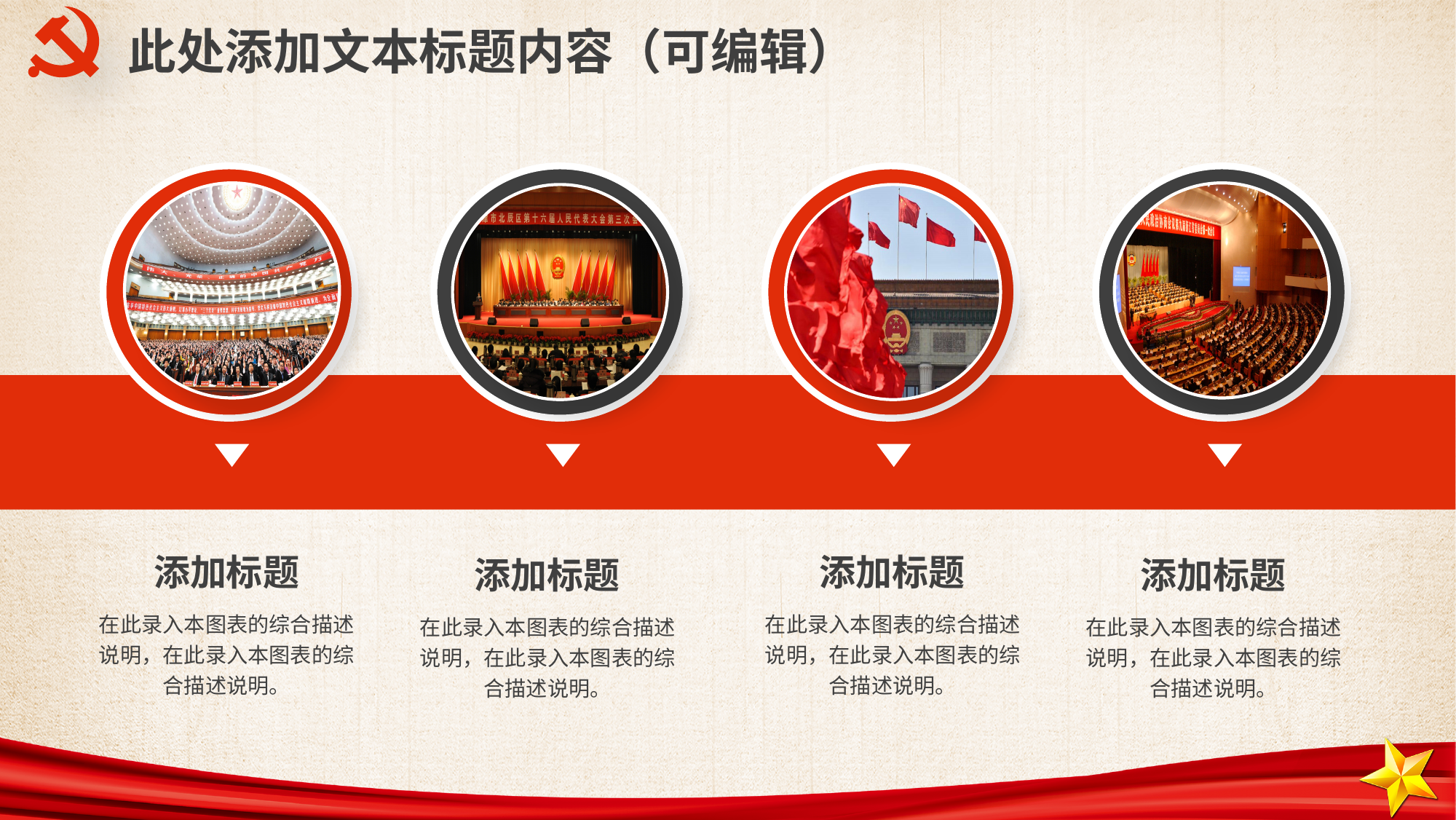

此处添加文本标题内容（可编辑）

添加标题
添加标题
添加标题
添加标题
在此录入本图表的综合描述说明，在此录入本图表的综合描述说明。
在此录入本图表的综合描述说明，在此录入本图表的综合描述说明。
在此录入本图表的综合描述说明，在此录入本图表的综合描述说明。
在此录入本图表的综合描述说明，在此录入本图表的综合描述说明。